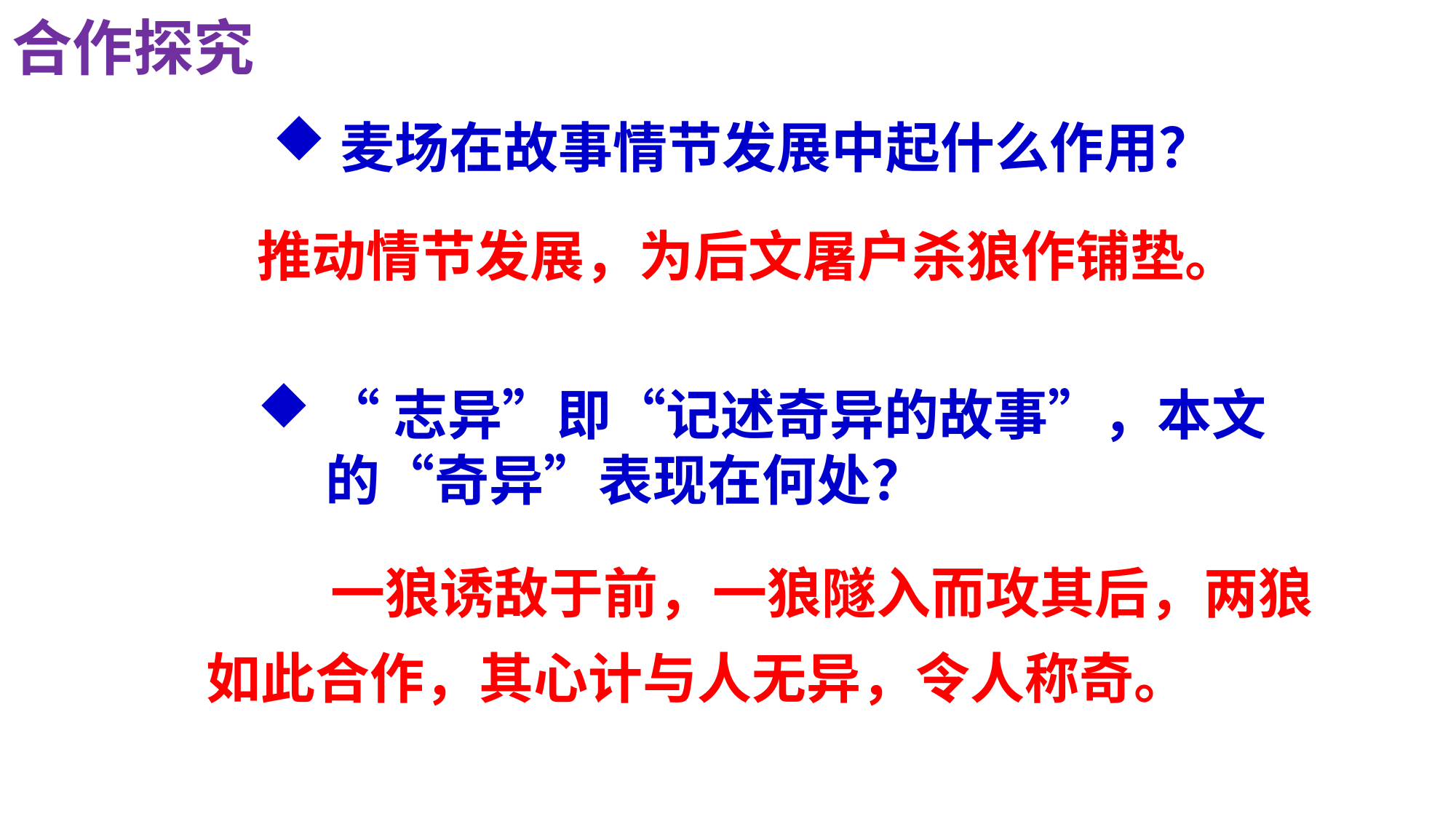

合作探究
麦场在故事情节发展中起什么作用？
推动情节发展，为后文屠户杀狼作铺垫。
“志异”即“记述奇异的故事”，本文的“奇异”表现在何处？
         一狼诱敌于前，一狼隧入而攻其后，两狼如此合作，其心计与人无异，令人称奇。